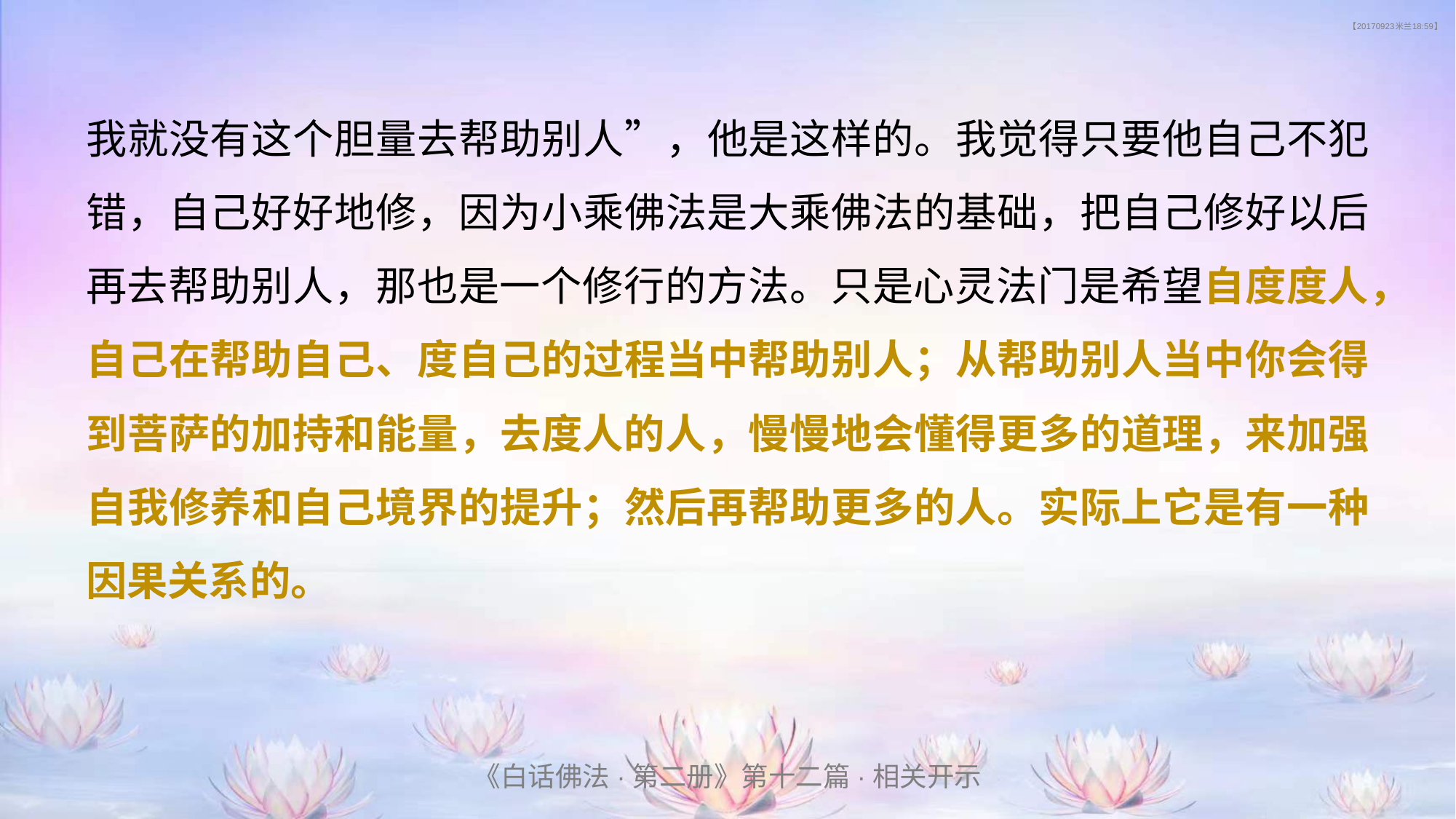

# 【20170923米兰18:59】
我就没有这个胆量去帮助别人”，他是这样的。我觉得只要他自己不犯错，自己好好地修，因为小乘佛法是大乘佛法的基础，把自己修好以后再去帮助别人，那也是一个修行的方法。只是心灵法门是希望自度度人，自己在帮助自己、度自己的过程当中帮助别人；从帮助别人当中你会得到菩萨的加持和能量，去度人的人，慢慢地会懂得更多的道理，来加强自我修养和自己境界的提升；然后再帮助更多的人。实际上它是有一种因果关系的。
《白话佛法·第二册》第十二篇·相关开示